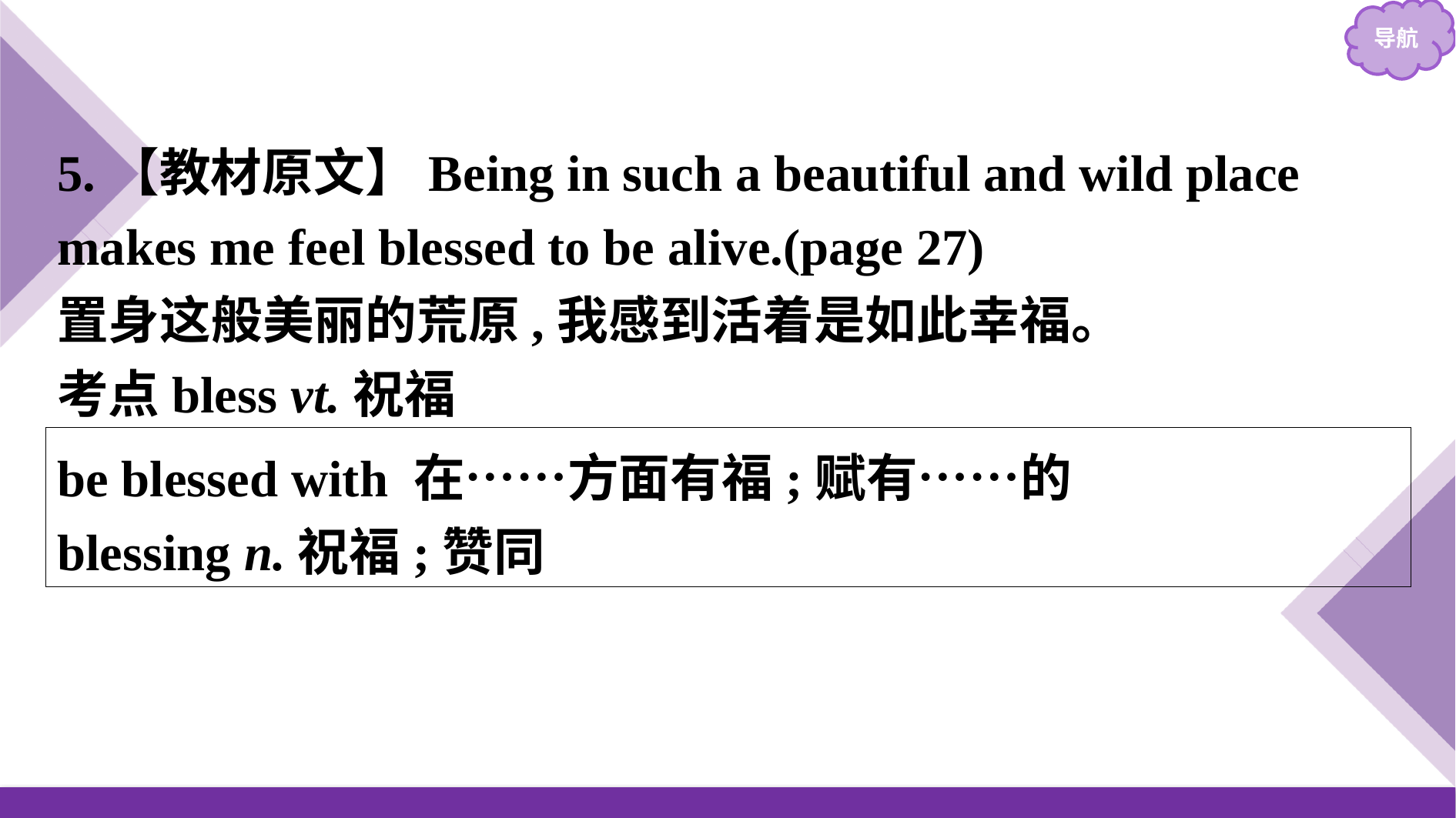

5.【教材原文】Being in such a beautiful and wild place makes me feel blessed to be alive.(page 27)
置身这般美丽的荒原,我感到活着是如此幸福。
考点bless vt.祝福
be blessed with 在……方面有福;赋有……的
blessing n.祝福;赞同